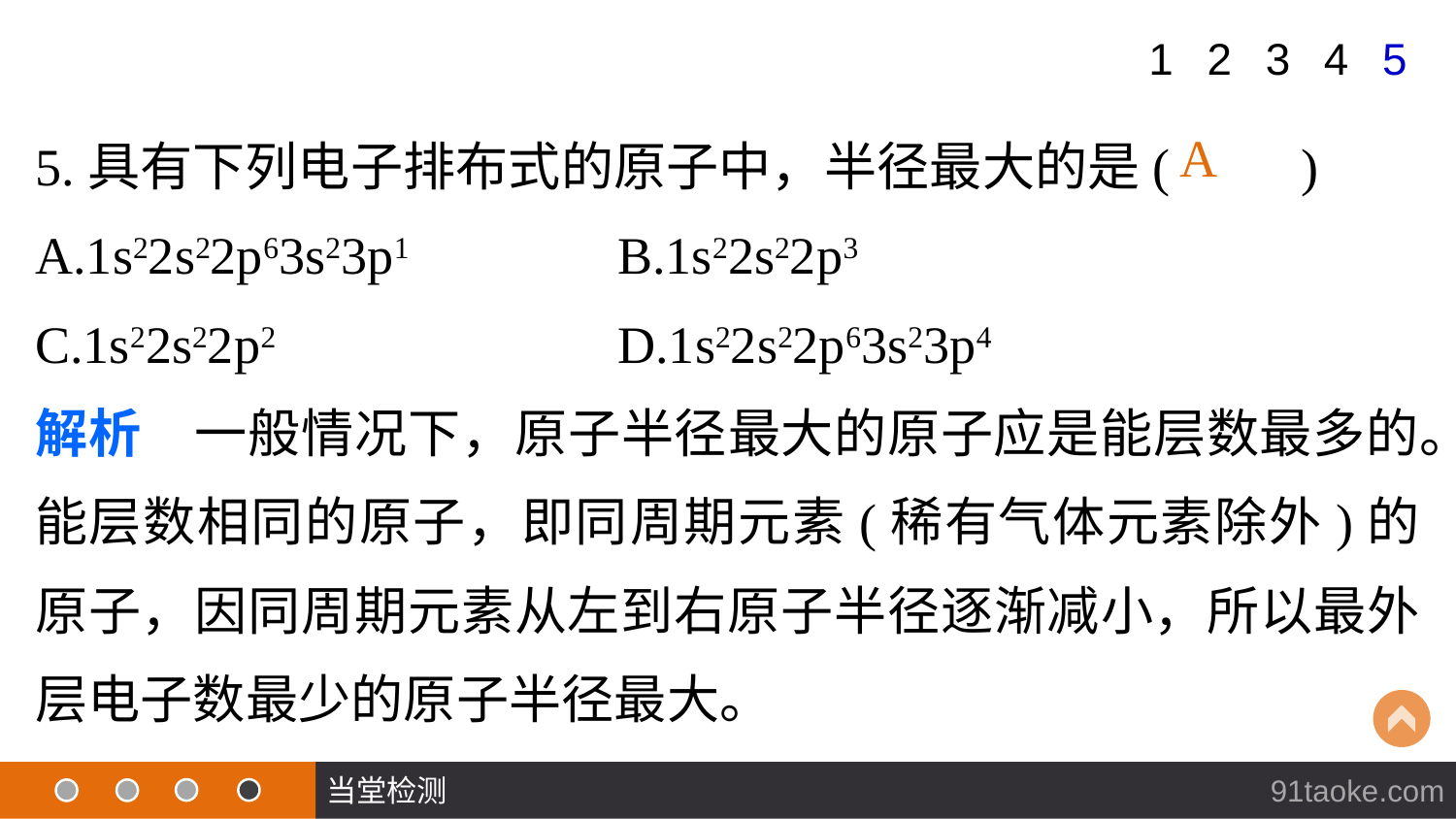

1
2
3
4
5
5.具有下列电子排布式的原子中，半径最大的是(　　)
A.1s22s22p63s23p1  		B.1s22s22p3
C.1s22s22p2  			D.1s22s22p63s23p4
解析　一般情况下，原子半径最大的原子应是能层数最多的。能层数相同的原子，即同周期元素(稀有气体元素除外)的原子，因同周期元素从左到右原子半径逐渐减小，所以最外层电子数最少的原子半径最大。
A